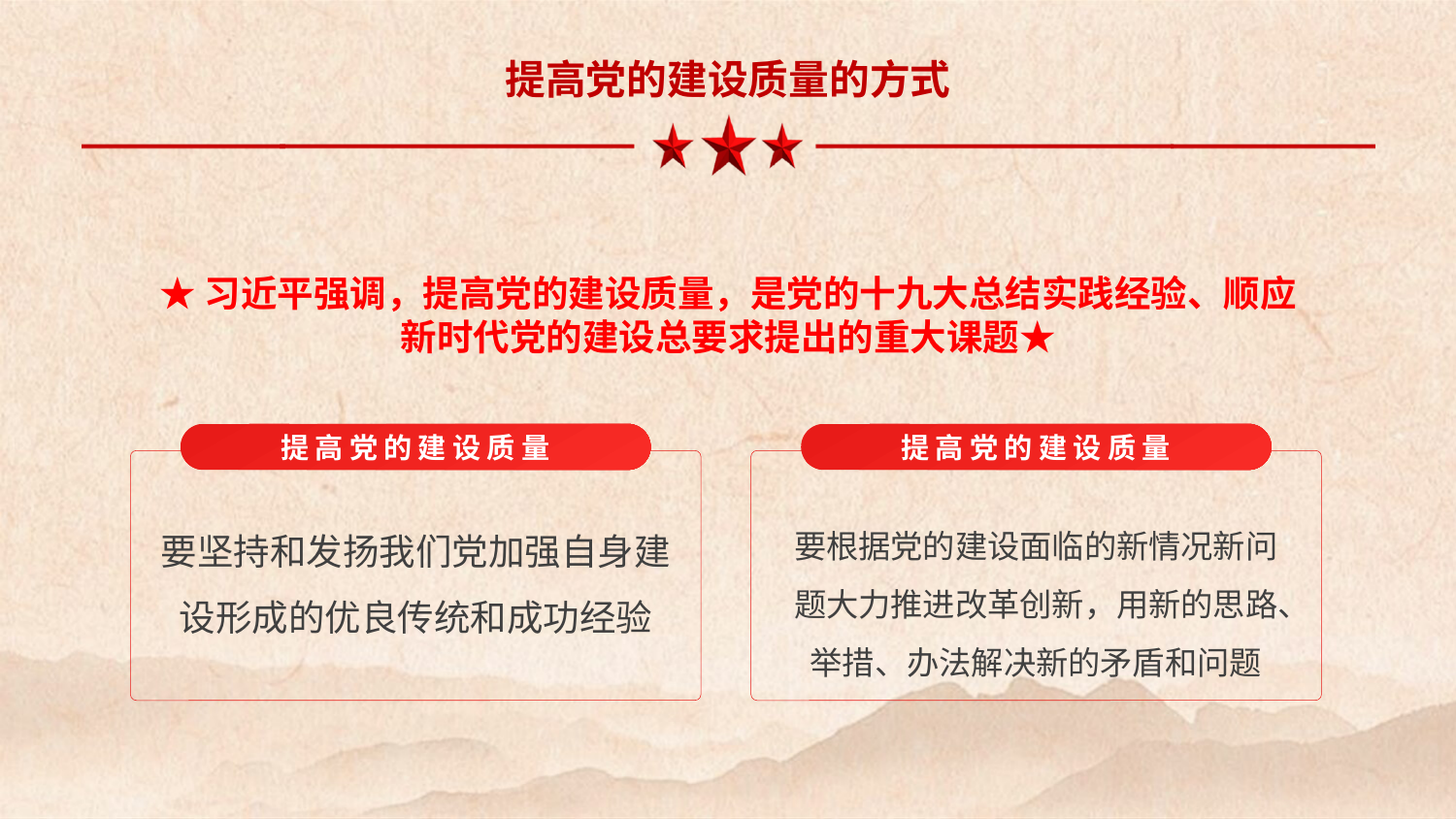

提高党的建设质量的方式
★习近平强调，提高党的建设质量，是党的十九大总结实践经验、顺应新时代党的建设总要求提出的重大课题★
提高党的建设质量

要坚持和发扬我们党加强自身建设形成的优良传统和成功经验
提高党的建设质量

要根据党的建设面临的新情况新问题大力推进改革创新，用新的思路、举措、办法解决新的矛盾和问题